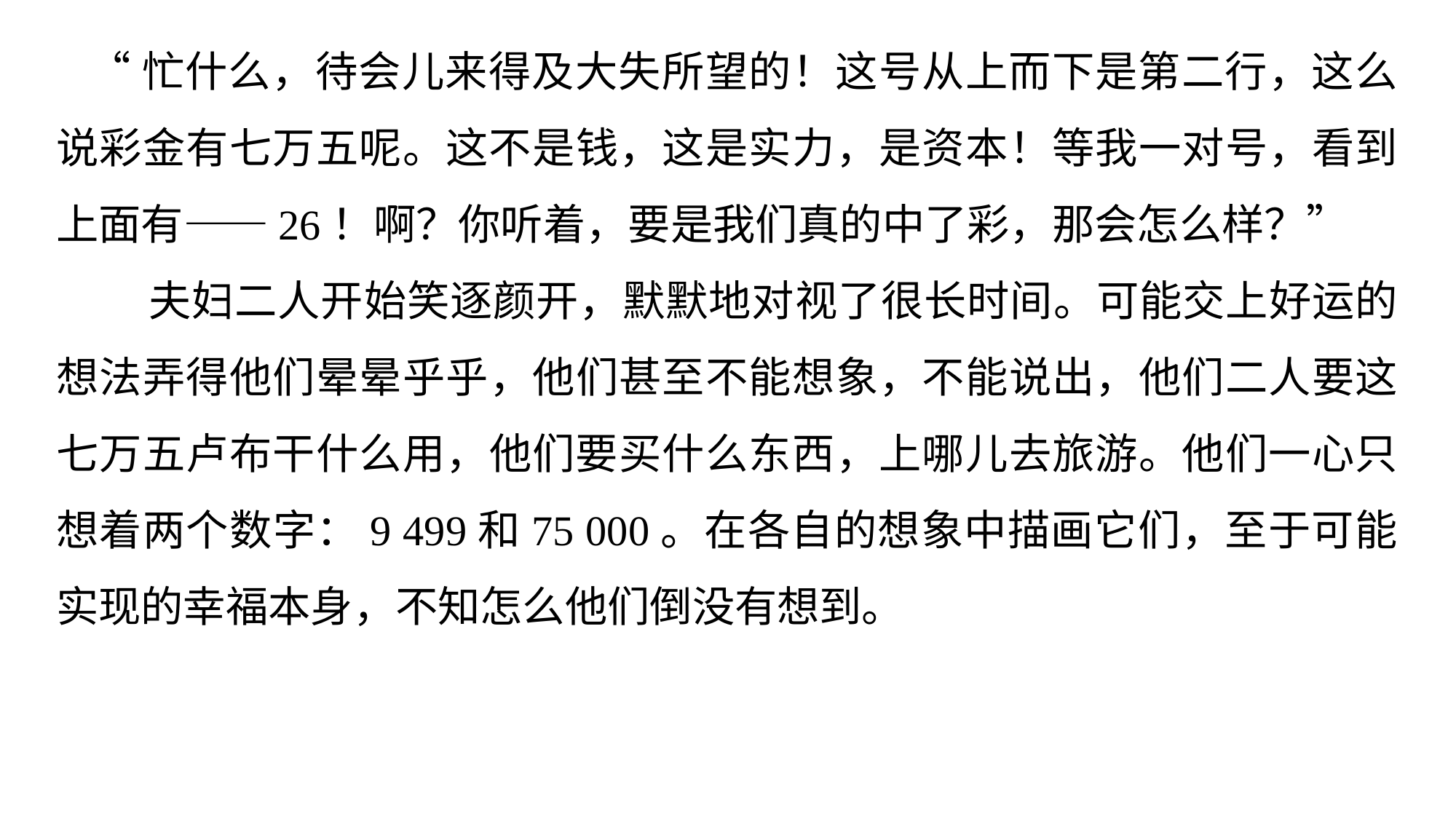

“忙什么，待会儿来得及大失所望的！这号从上而下是第二行，这么说彩金有七万五呢。这不是钱，这是实力，是资本！等我一对号，看到上面有——26！啊？你听着，要是我们真的中了彩，那会怎么样？”
        夫妇二人开始笑逐颜开，默默地对视了很长时间。可能交上好运的想法弄得他们晕晕乎乎，他们甚至不能想象，不能说出，他们二人要这七万五卢布干什么用，他们要买什么东西，上哪儿去旅游。他们一心只想着两个数字：9 499和75 000。在各自的想象中描画它们，至于可能实现的幸福本身，不知怎么他们倒没有想到。